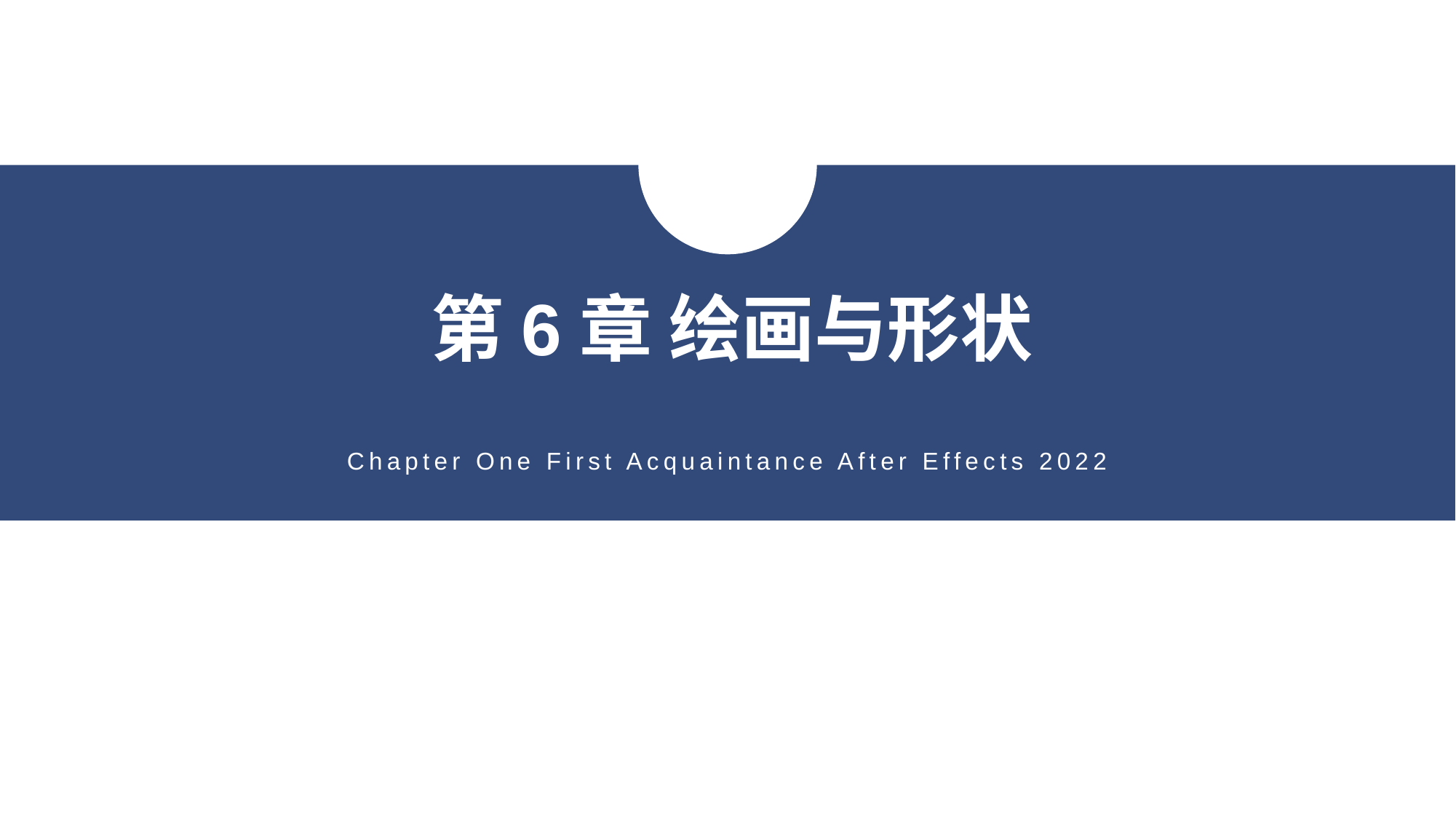

第6章 绘画与形状
Chapter One First Acquaintance After Effects 2022